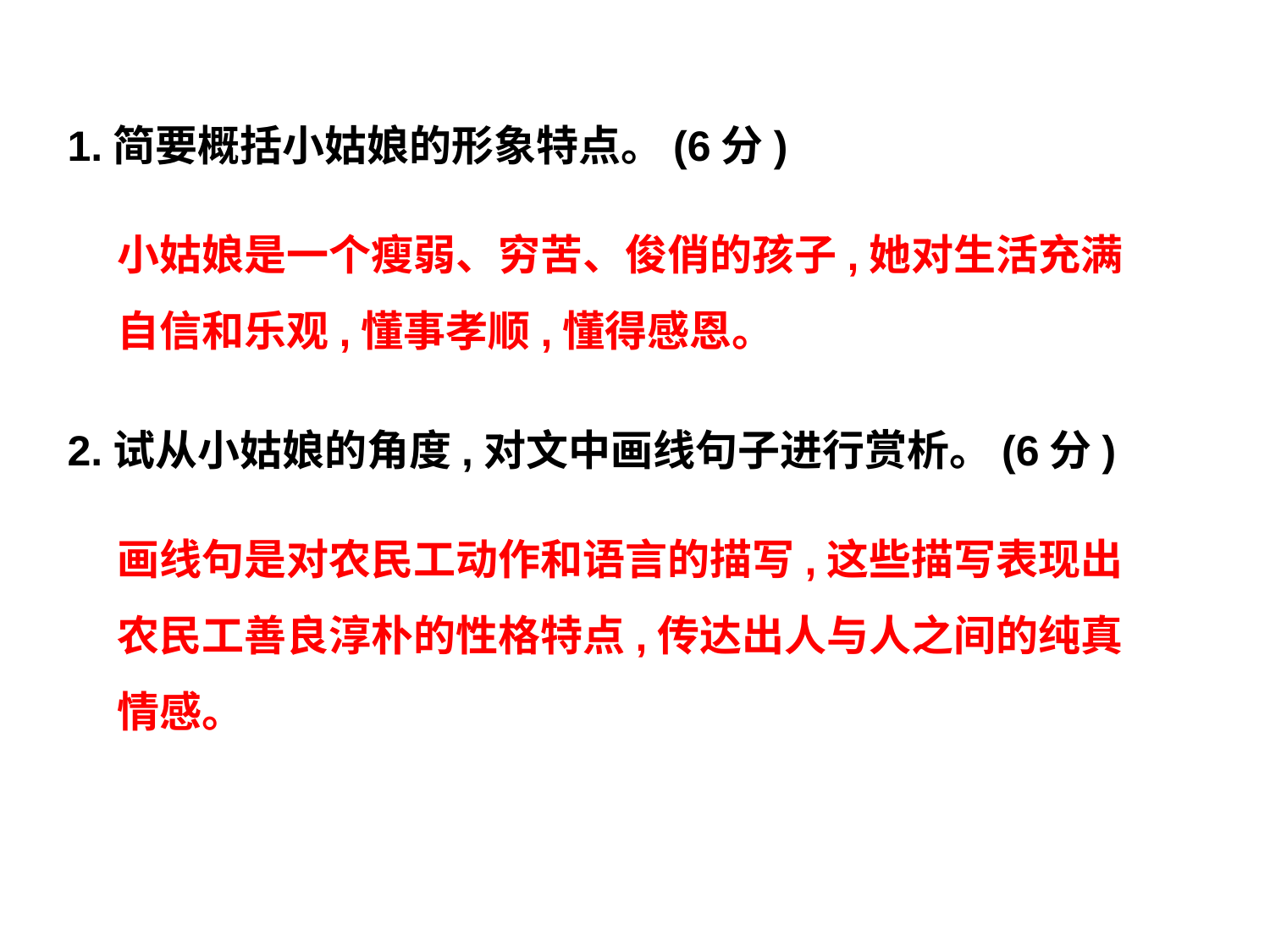

1.简要概括小姑娘的形象特点。(6分)

2.试从小姑娘的角度,对文中画线句子进行赏析。(6分)

小姑娘是一个瘦弱、穷苦、俊俏的孩子,她对生活充满自信和乐观,懂事孝顺,懂得感恩。

画线句是对农民工动作和语言的描写,这些描写表现出农民工善良淳朴的性格特点,传达出人与人之间的纯真情感。